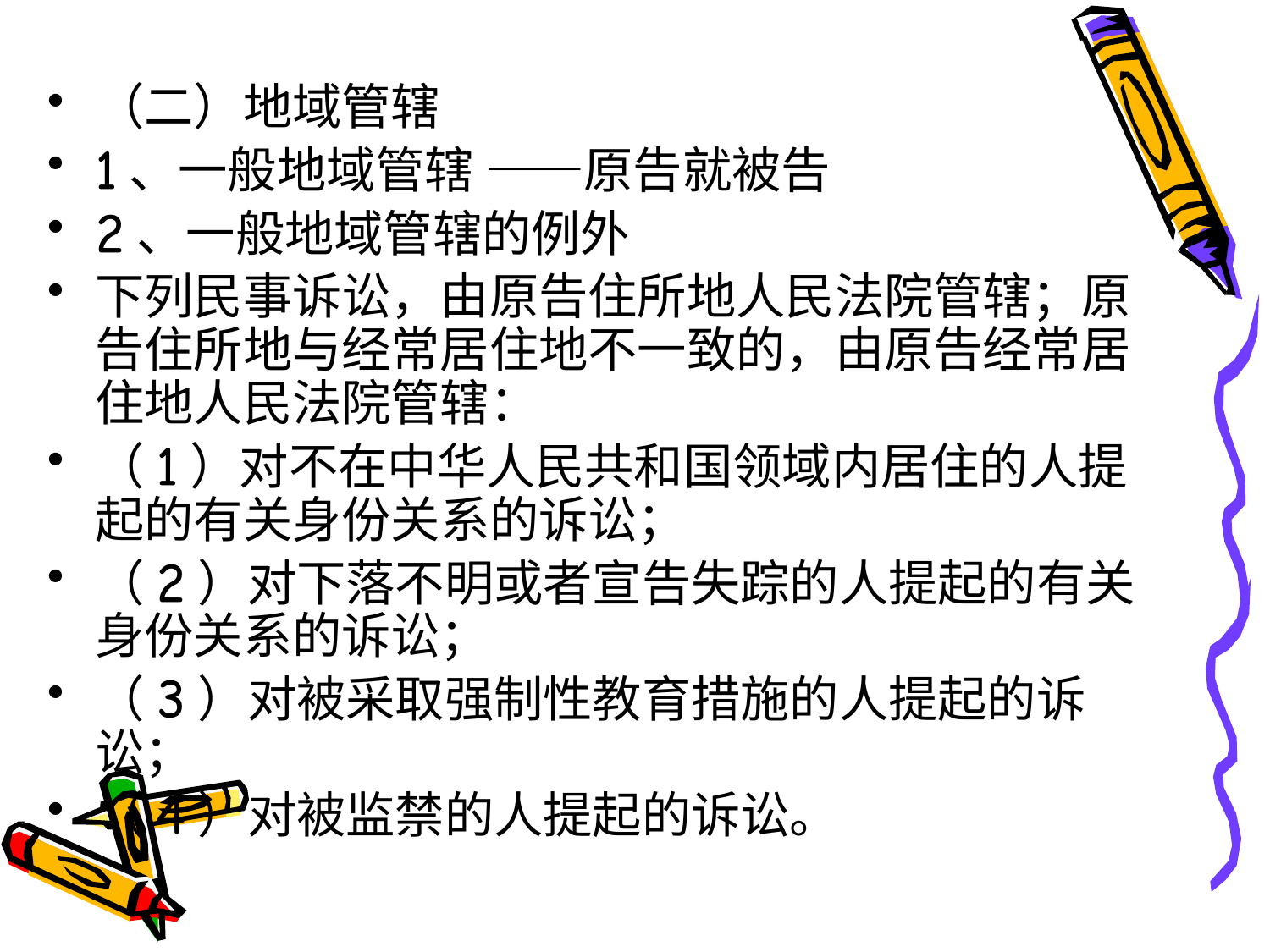

（二）地域管辖
1、一般地域管辖 ——原告就被告
2、一般地域管辖的例外
下列民事诉讼，由原告住所地人民法院管辖；原告住所地与经常居住地不一致的，由原告经常居住地人民法院管辖：
（1）对不在中华人民共和国领域内居住的人提起的有关身份关系的诉讼；
（2）对下落不明或者宣告失踪的人提起的有关身份关系的诉讼；
（3）对被采取强制性教育措施的人提起的诉讼；
（4）对被监禁的人提起的诉讼。